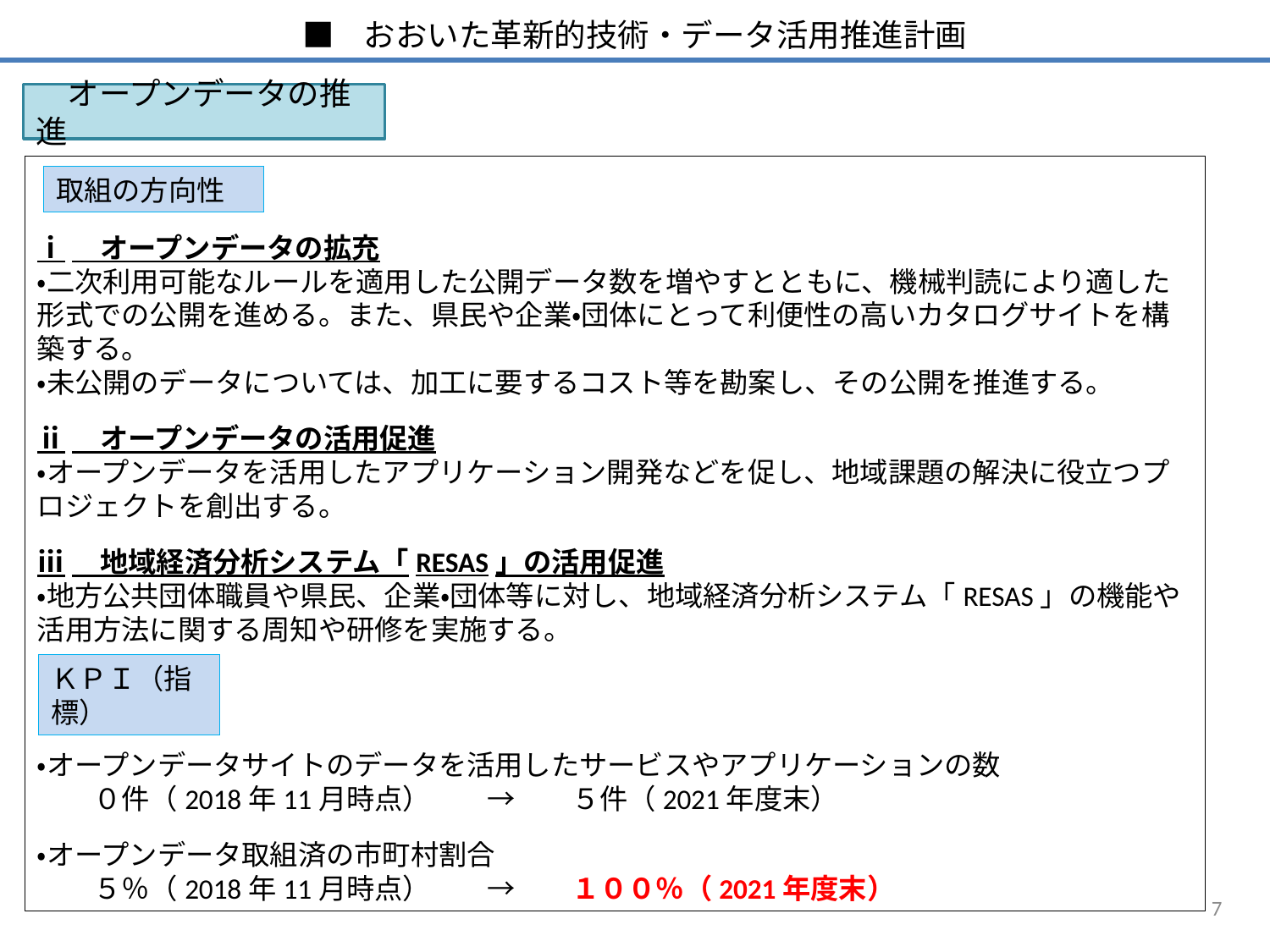

■   おおいた革新的技術・データ活用推進計画
　オープンデータの推進

ⅰ　オープンデータの拡充
・二次利用可能なルールを適用した公開データ数を増やすとともに、機械判読により適した形式での公開を進める。また、県民や企業・団体にとって利便性の高いカタログサイトを構築する。
・未公開のデータについては、加工に要するコスト等を勘案し、その公開を推進する。

ⅱ　オープンデータの活用促進
・オープンデータを活用したアプリケーション開発などを促し、地域課題の解決に役立つプロジェクトを創出する。

ⅲ　地域経済分析システム「RESAS」の活用促進
・地方公共団体職員や県民、企業・団体等に対し、地域経済分析システム「RESAS」の機能や活用方法に関する周知や研修を実施する。

・オープンデータサイトのデータを活用したサービスやアプリケーションの数
　　０件（2018年11月時点）　　→　　５件（2021年度末）

・オープンデータ取組済の市町村割合
　　５％（2018年11月時点）　　→　　１００％（2021年度末）
取組の方向性
ＫＰＩ（指標）
7